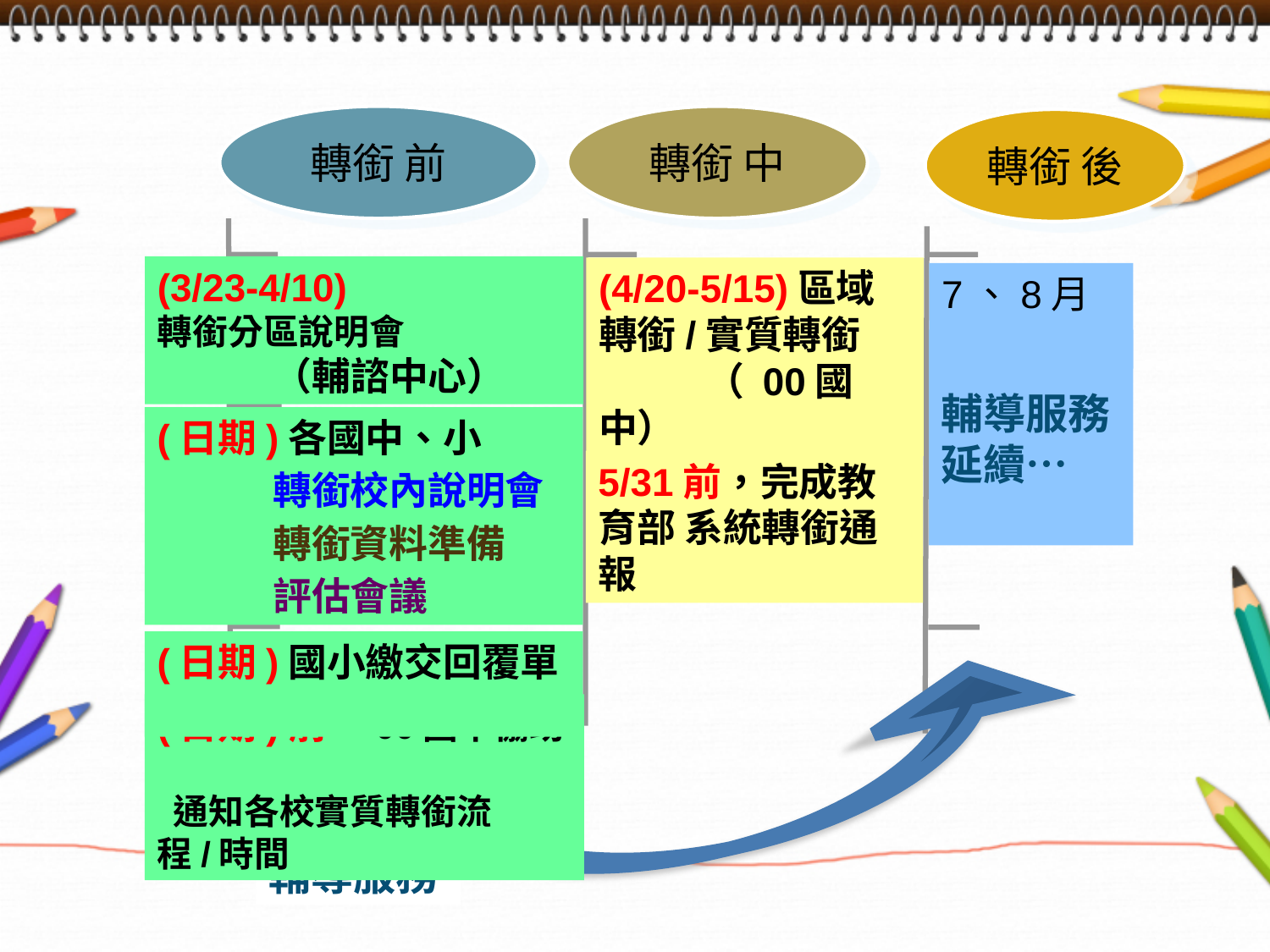

轉銜 前
轉銜 中
轉銜 後

(3/23-4/10)
轉銜分區說明會
            （輔諮中心）
(4/20-5/15)區域轉銜/實質轉銜
           （ 00國中）
7、8月~

輔導服務
延續…

(日期)各國中、小
            轉銜校內說明會
            轉銜資料準備
            評估會議

5/31前，完成教育部 系統轉銜通報

(日期)國小繳交回覆單
(日期)前， 00國中協助
 通知各校實質轉銜流程/時間
輔導服務